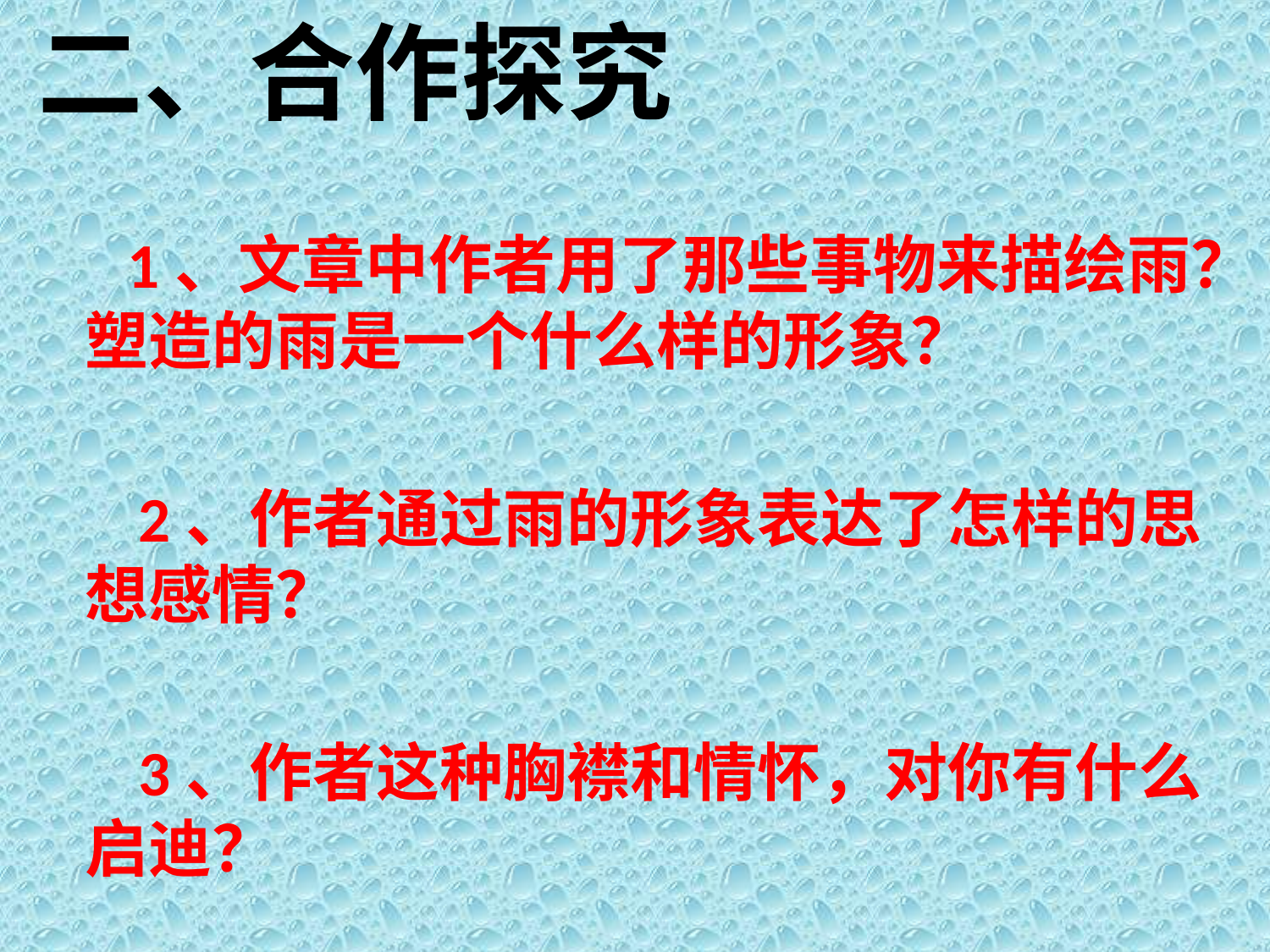

二、合作探究

        1、文章中作者用了那些事物来描绘雨？塑造的雨是一个什么样的形象？

       2、作者通过雨的形象表达了怎样的思想感情？

       3、作者这种胸襟和情怀，对你有什么启迪？